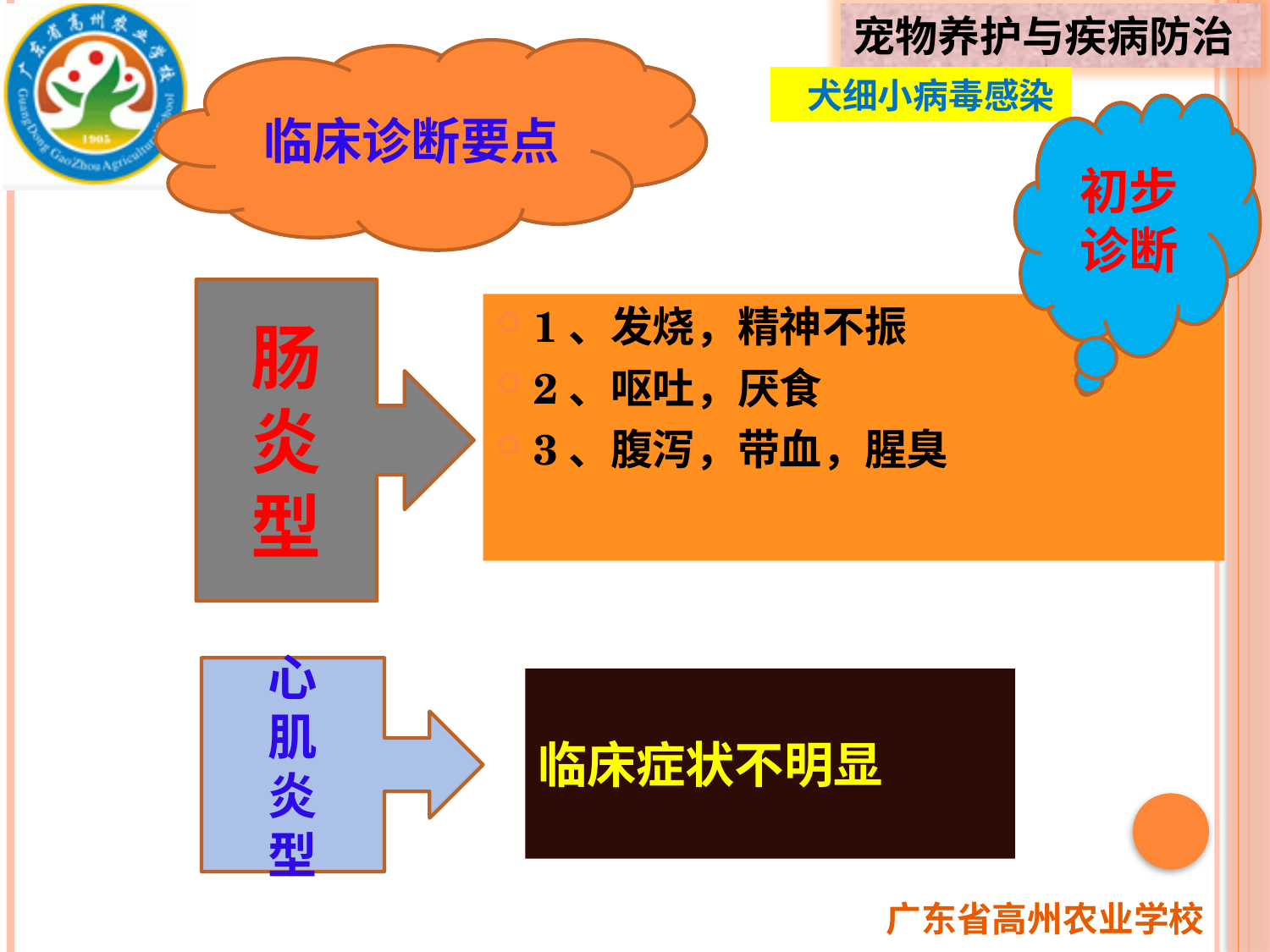

临床诊断要点
  犬细小病毒感染
初步诊断
肠
炎
型
1、发烧，精神不振
2、呕吐，厌食
3、腹泻，带血，腥臭

心
肌
炎
型

临床症状不明显